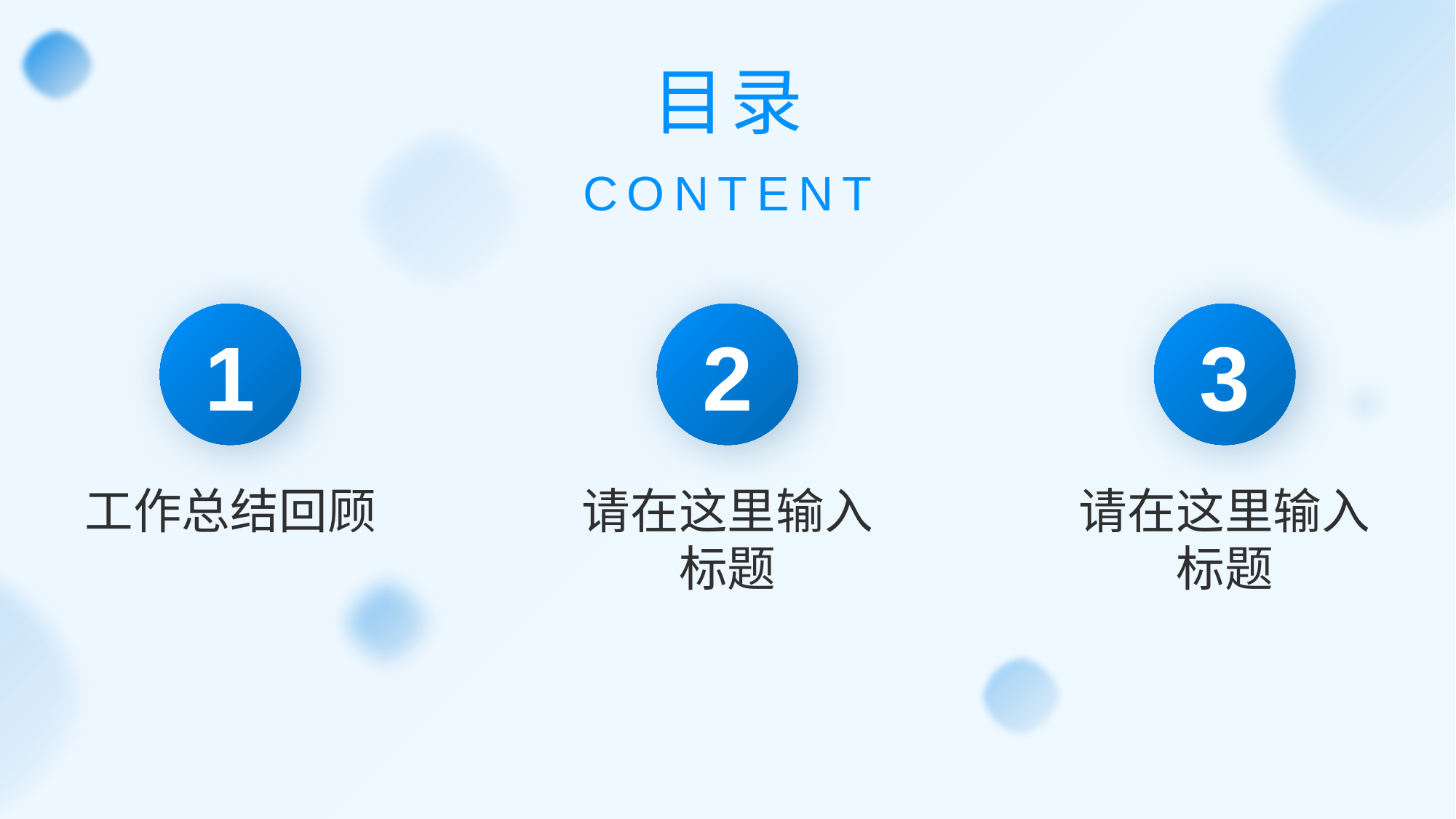

目录

CONTENT
1
工作总结回顾
2
请在这里输入标题
3
请在这里输入标题